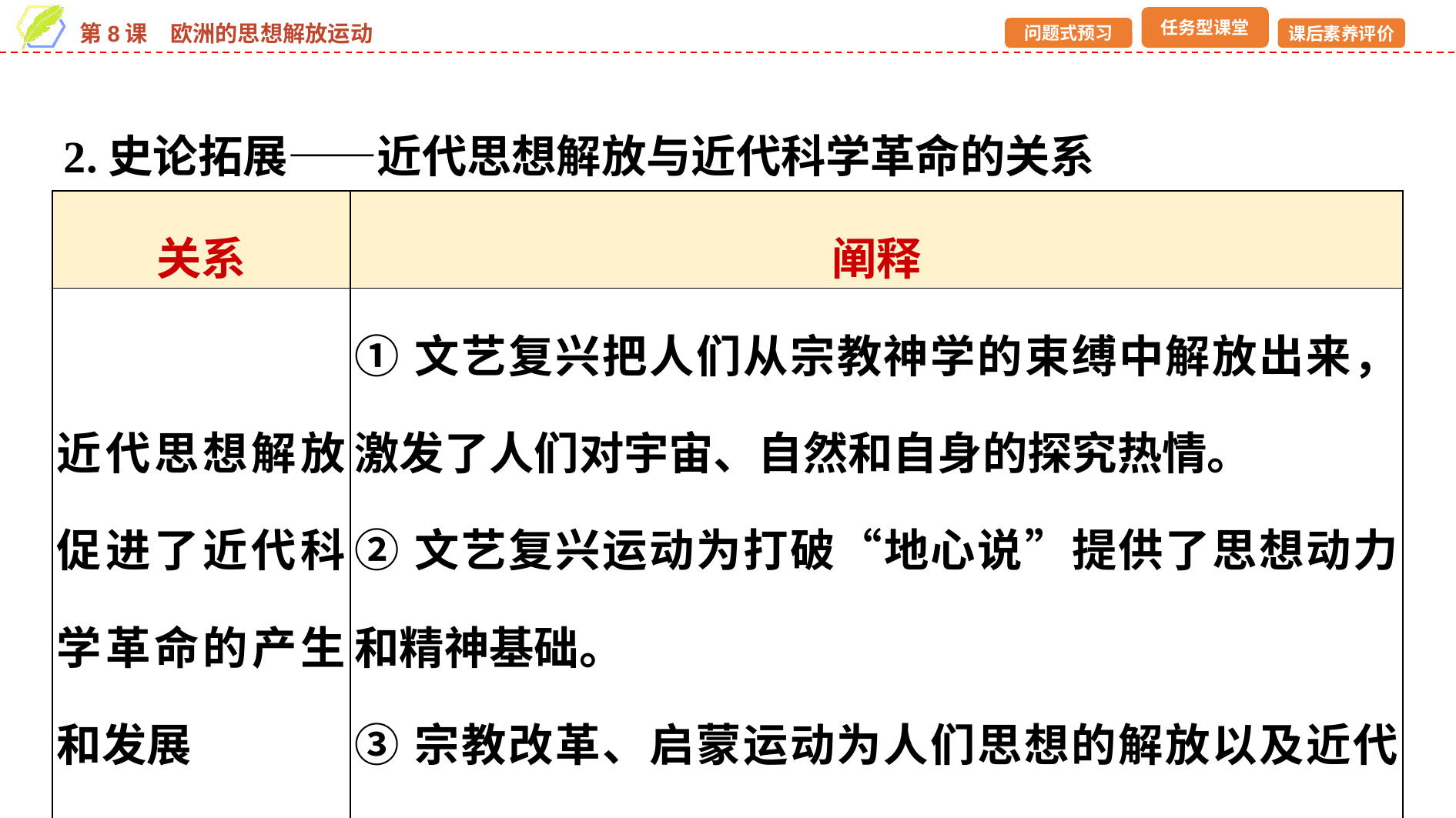

2.史论拓展——近代思想解放与近代科学革命的关系
| 关系 | 阐释 |
| --- | --- |
| 近代思想解放促进了近代科学革命的产生和发展 | ①文艺复兴把人们从宗教神学的束缚中解放出来，激发了人们对宇宙、自然和自身的探究热情。 ②文艺复兴运动为打破“地心说”提供了思想动力和精神基础。 ③宗教改革、启蒙运动为人们思想的解放以及近代科学技术的发展提供了思想条件 |